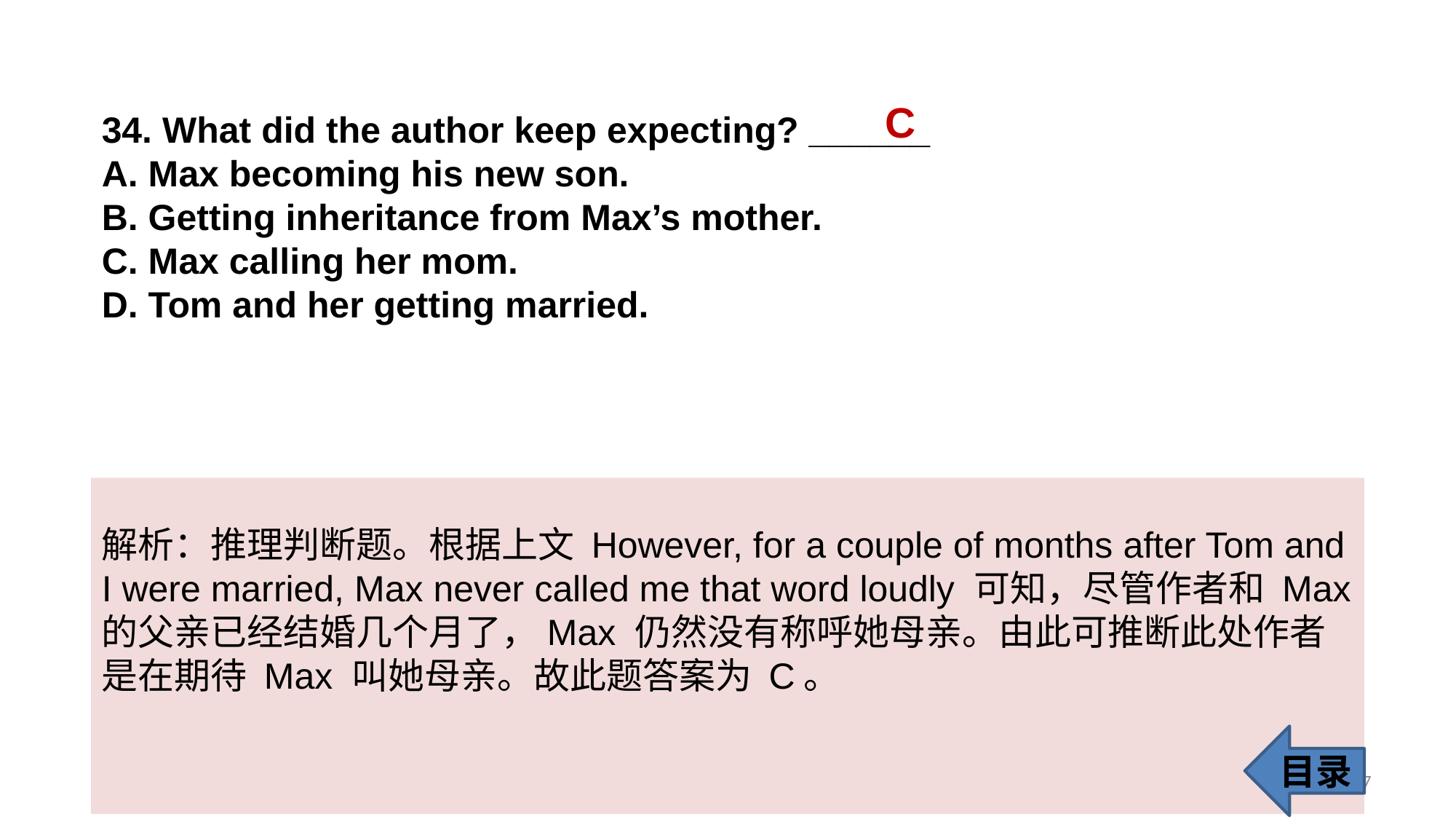

C
34. What did the author keep expecting? ______
A. Max becoming his new son.
B. Getting inheritance from Max’s mother.
C. Max calling her mom.
D. Tom and her getting married.

解析：推理判断题。根据上文 However, for a couple of months after Tom and I were married, Max never called me that word loudly 可知，尽管作者和 Max的父亲已经结婚几个月了，Max 仍然没有称呼她母亲。由此可推断此处作者是在期待 Max 叫她母亲。故此题答案为 C。
目录
37